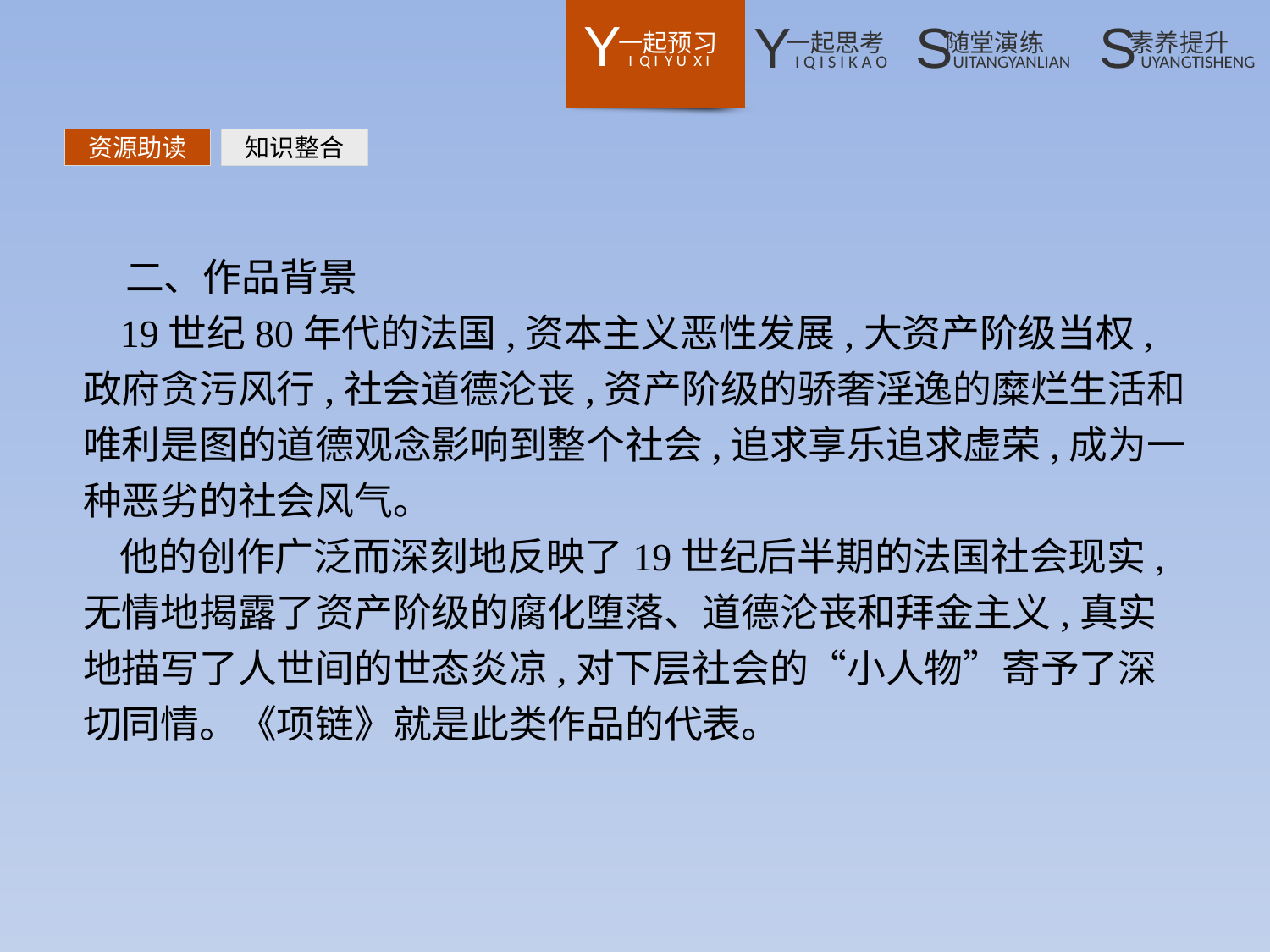

资源助读
知识整合
二、作品背景
19世纪80年代的法国,资本主义恶性发展,大资产阶级当权,政府贪污风行,社会道德沦丧,资产阶级的骄奢淫逸的糜烂生活和唯利是图的道德观念影响到整个社会,追求享乐追求虚荣,成为一种恶劣的社会风气。
他的创作广泛而深刻地反映了19世纪后半期的法国社会现实,无情地揭露了资产阶级的腐化堕落、道德沦丧和拜金主义,真实地描写了人世间的世态炎凉,对下层社会的“小人物”寄予了深切同情。《项链》就是此类作品的代表。